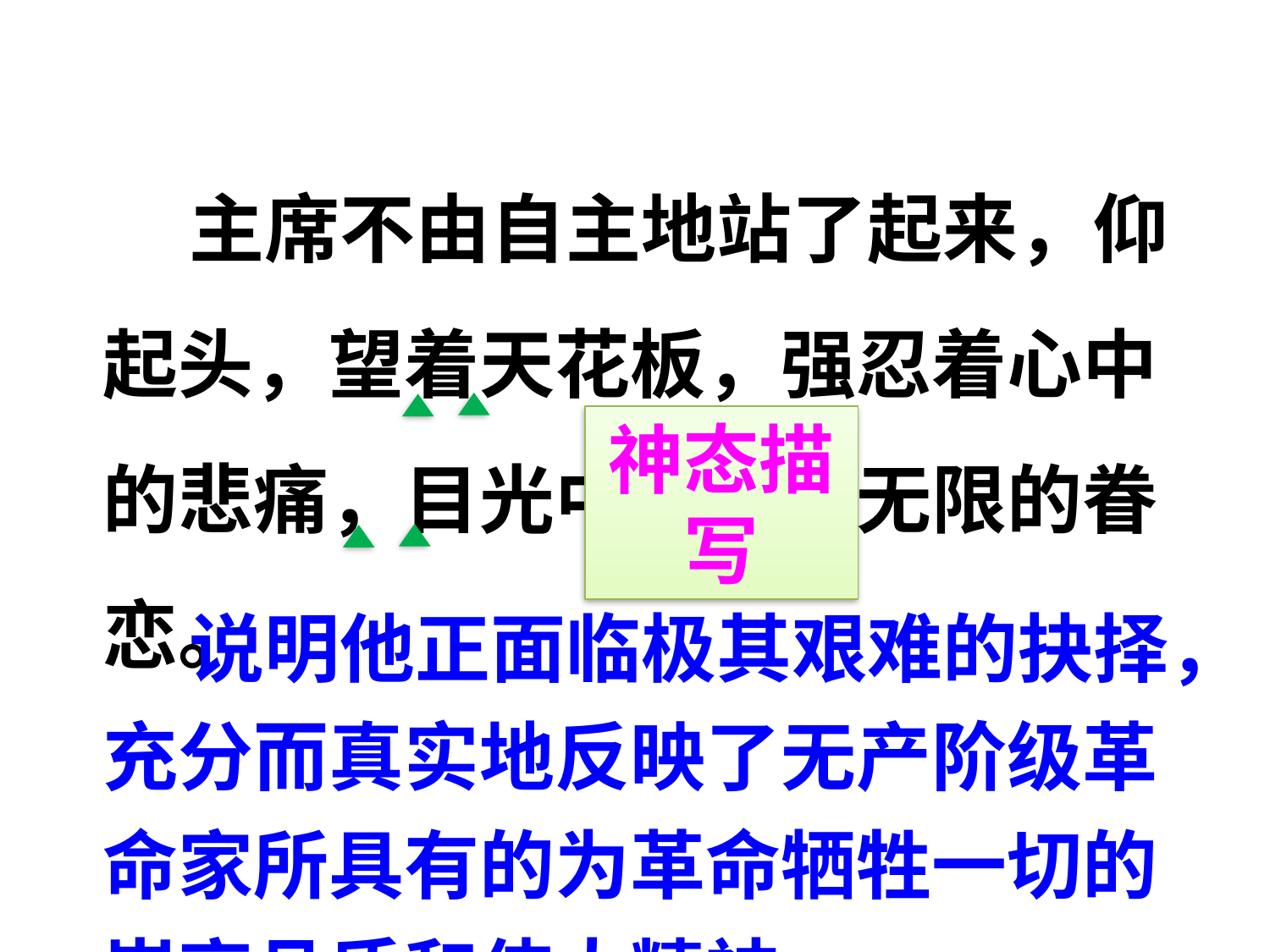

主席不由自主地站了起来，仰起头，望着天花板，强忍着心中的悲痛，目光中流露出无限的眷恋。

神态描写

    说明他正面临极其艰难的抉择，充分而真实地反映了无产阶级革命家所具有的为革命牺牲一切的崇高品质和伟大精神。